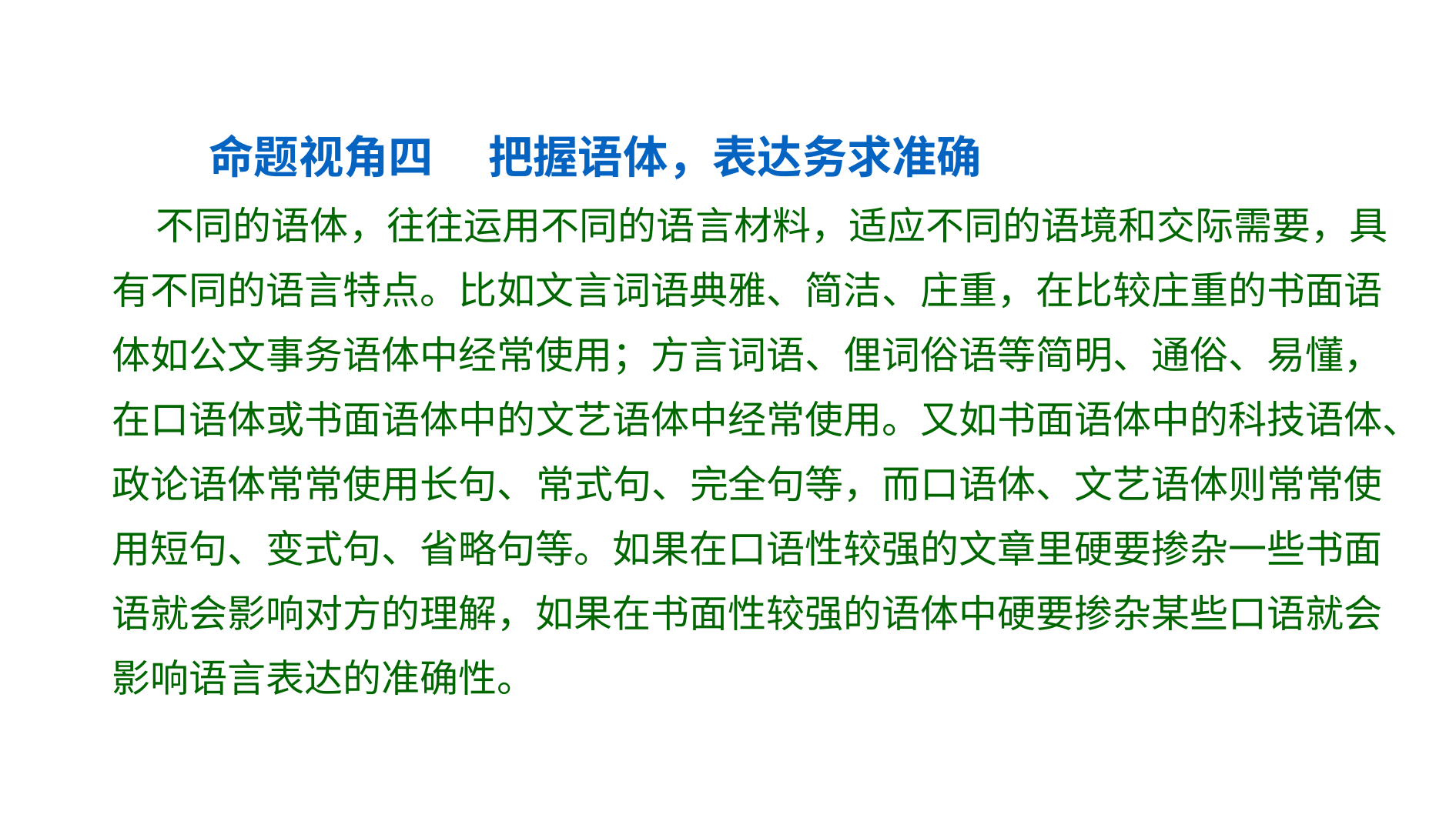

命题视角四　 把握语体，表达务求准确
    不同的语体，往往运用不同的语言材料，适应不同的语境和交际需要，具有不同的语言特点。比如文言词语典雅、简洁、庄重，在比较庄重的书面语体如公文事务语体中经常使用；方言词语、俚词俗语等简明、通俗、易懂，在口语体或书面语体中的文艺语体中经常使用。又如书面语体中的科技语体、政论语体常常使用长句、常式句、完全句等，而口语体、文艺语体则常常使用短句、变式句、省略句等。如果在口语性较强的文章里硬要掺杂一些书面语就会影响对方的理解，如果在书面性较强的语体中硬要掺杂某些口语就会影响语言表达的准确性。